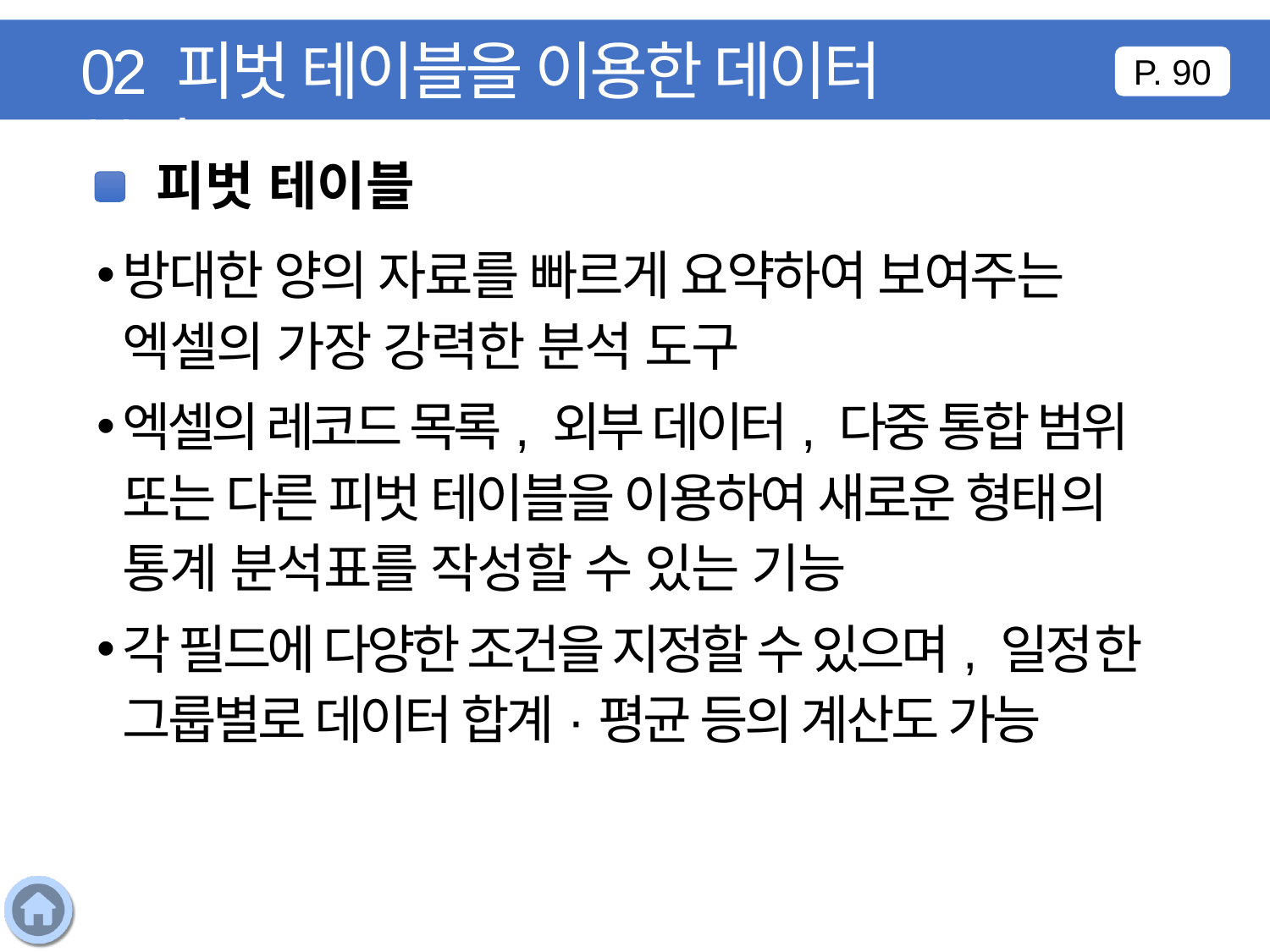

02 피벗 테이블을 이용한 데이터 분석
P. 90
피벗 테이블

방대한 양의 자료를 빠르게 요약하여 보여주는 엑셀의 가장 강력한 분석 도구
엑셀의 레코드 목록, 외부 데이터, 다중 통합 범위 또는 다른 피벗 테이블을 이용하여 새로운 형태의 통계 분석표를 작성할 수 있는 기능
각 필드에 다양한 조건을 지정할 수 있으며, 일정한 그룹별로 데이터 합계·평균 등의 계산도 가능